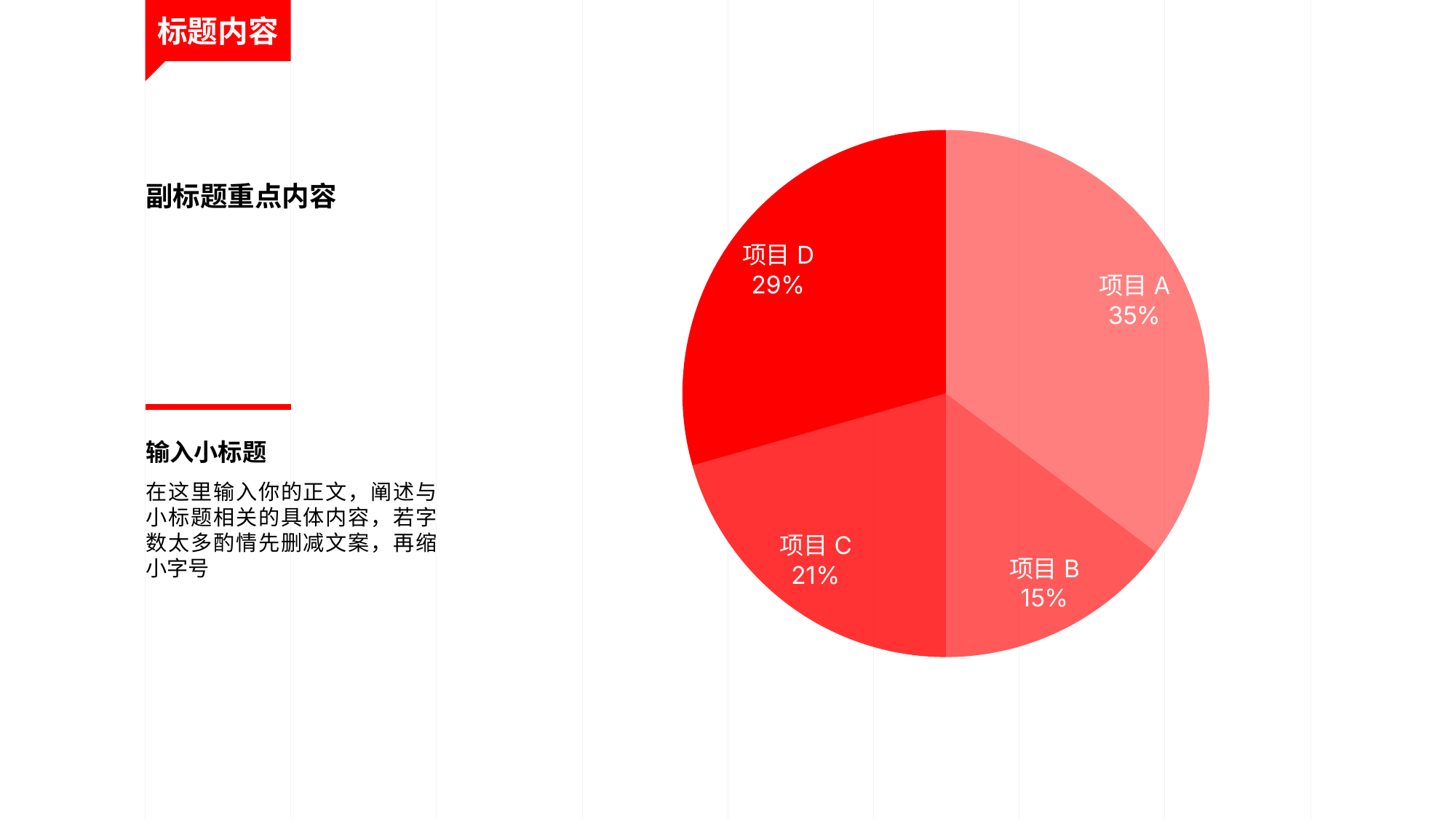

标题内容

### Chart

| Category | Series 1 | Series 2 | Series 3 |
|---|---|---|---|
| 项目A | 6.0 | 3.0 | 2.0 |
| 项目B | 2.5 | 4.4 | 2.0 |
| 项目C | 3.5 | 1.8 | 3.0 |
| 项目D | 5.0 | 2.8 | 5.0 |
副标题重点内容
输入小标题
在这里输入你的正文，阐述与小标题相关的具体内容，若字数太多酌情先删减文案，再缩小字号